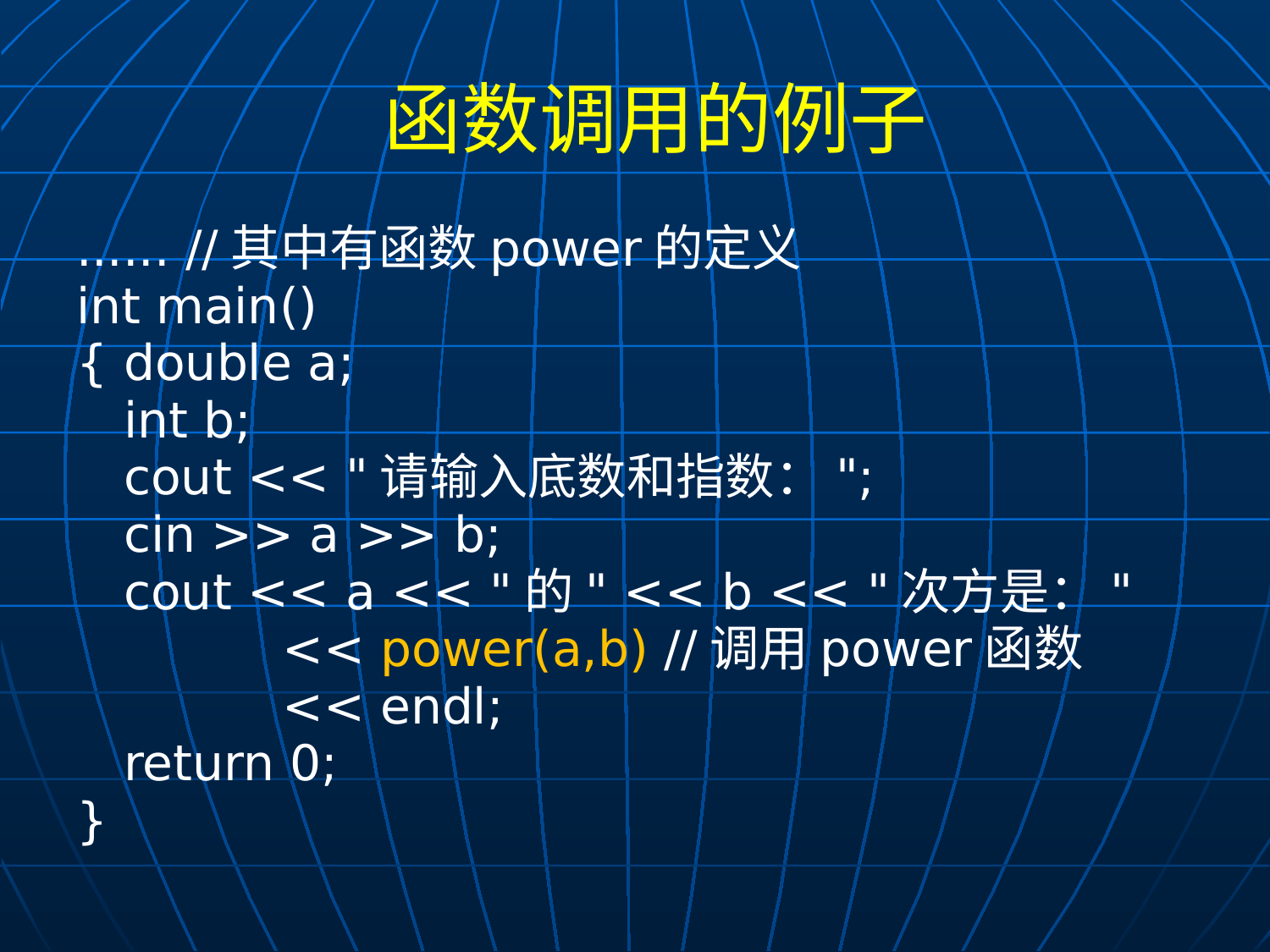

函数调用的例子
...... //其中有函数power的定义
int main()
{	double a;
	int b;
	cout << "请输入底数和指数：";
	cin >> a >> b;
	cout << a << "的" << b << "次方是："
		  << power(a,b) //调用power函数
		  << endl;
	return 0;
}